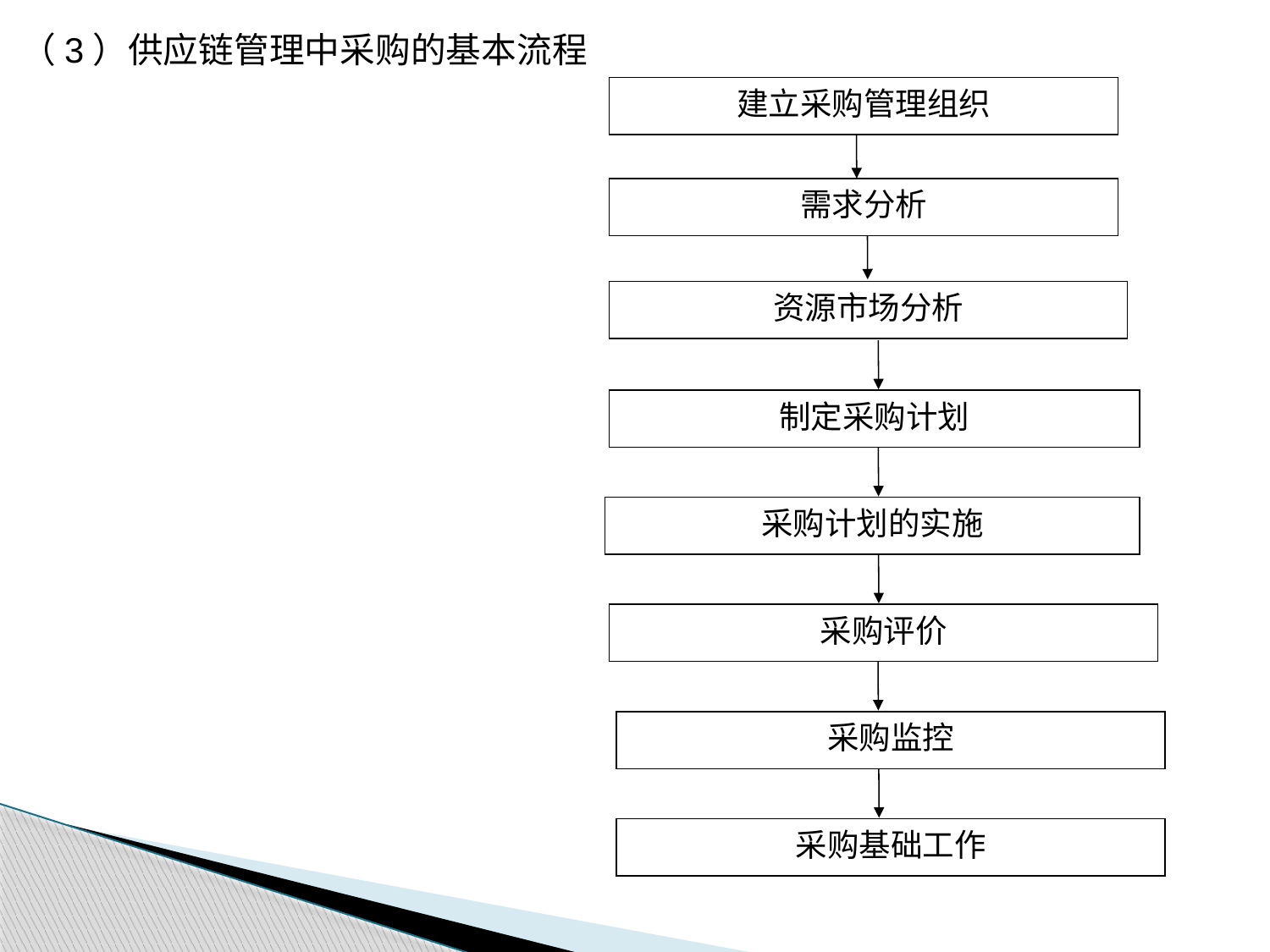

（3）供应链管理中采购的基本流程

建立采购管理组织

需求分析

资源市场分析

制定采购计划

采购计划的实施

采购评价

采购监控

采购基础工作